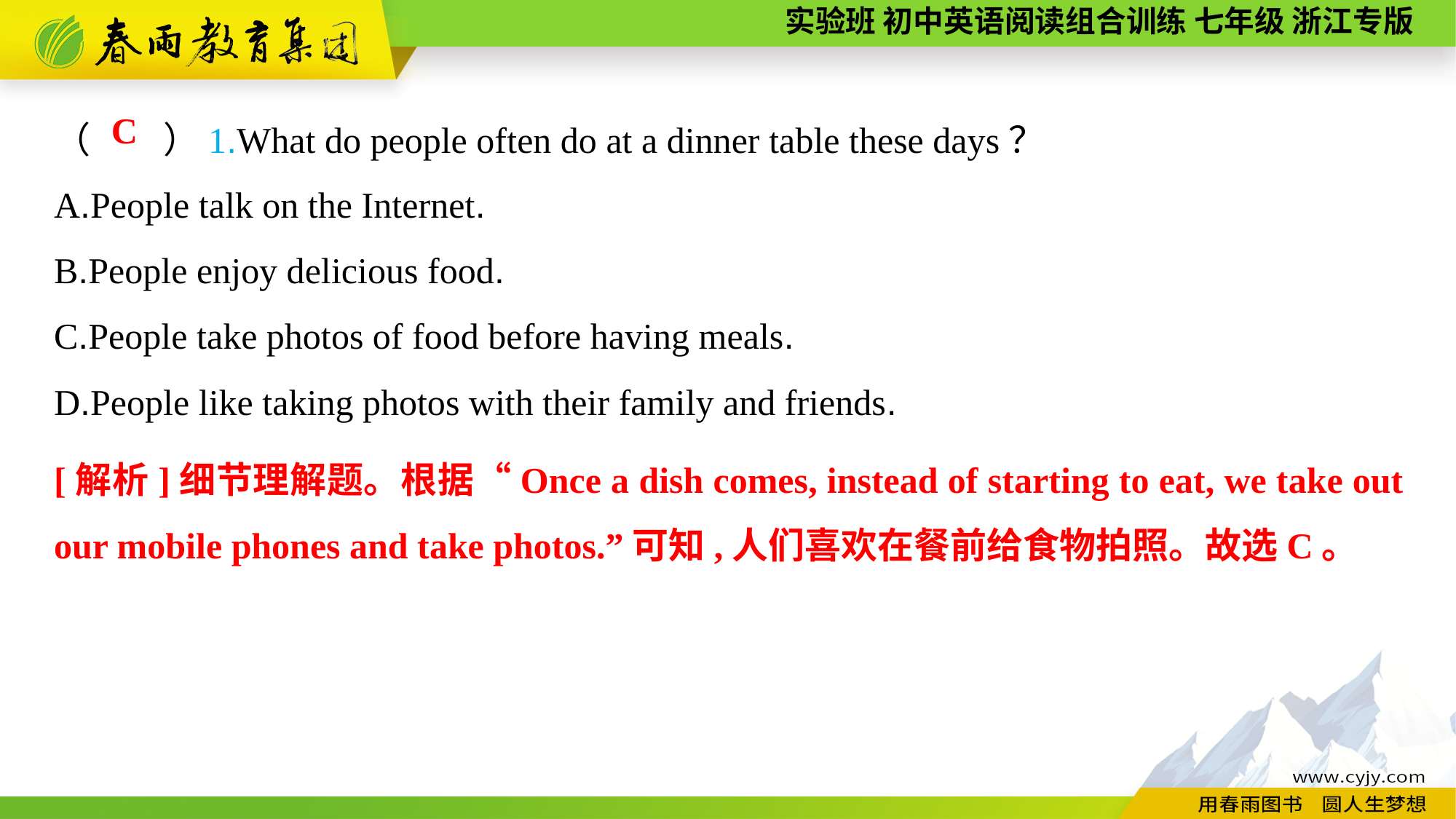

（　　）1.What do people often do at a dinner table these days？
A.People talk on the Internet.
B.People enjoy delicious food.
C.People take photos of food before having meals.
D.People like taking photos with their family and friends.
C
[解析]细节理解题。根据“Once a dish comes, instead of starting to eat, we take out our mobile phones and take photos.”可知,人们喜欢在餐前给食物拍照。故选C。